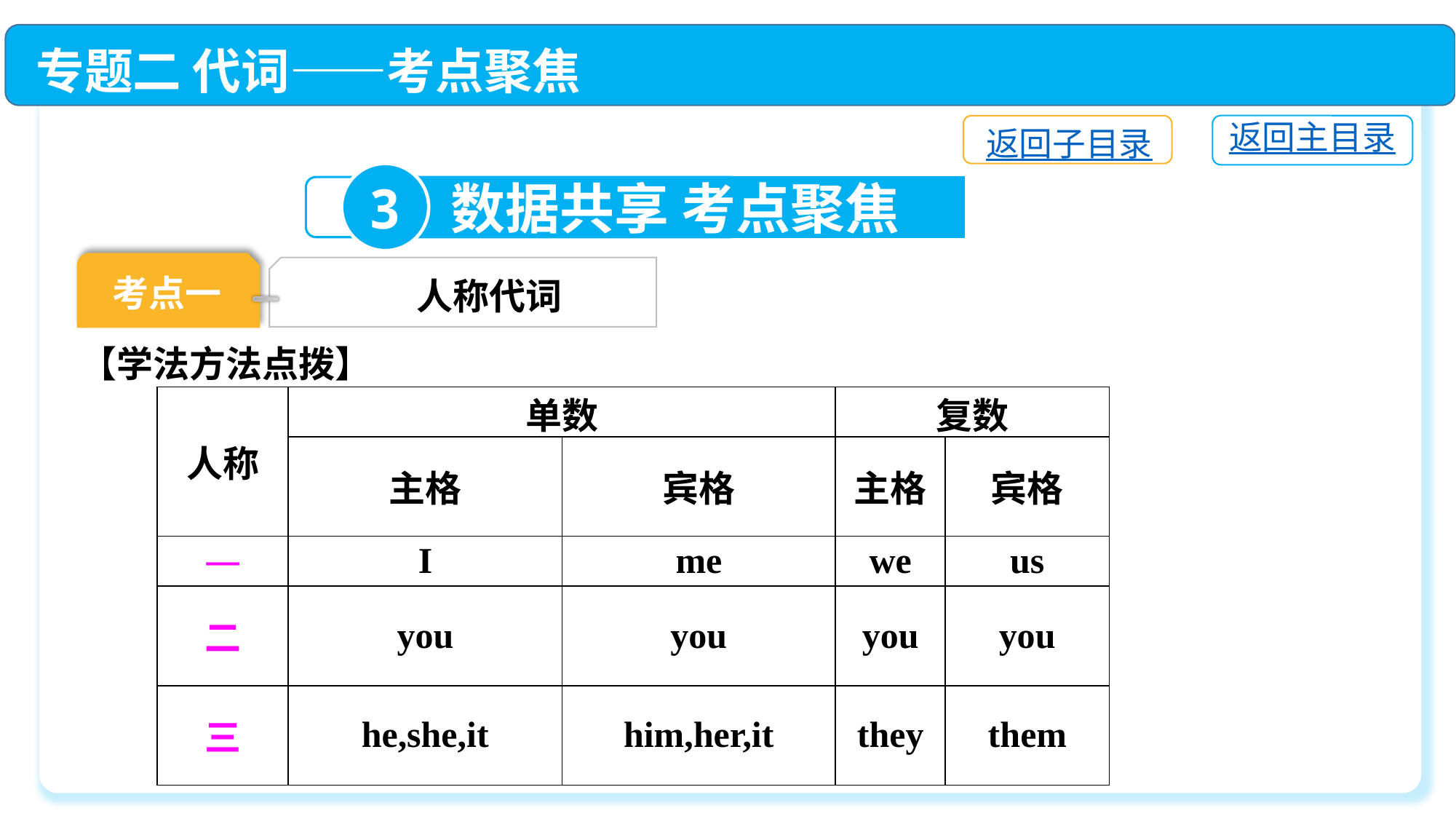

专题二 代词——考点聚焦

返回主目录

返回子目录
3

数据共享 考点聚焦
考点一
人称代词

【学法方法点拨】

| 人称 | 单数 |  | 复数 |  |
| --- | --- | --- | --- | --- |
|  | 主格 | 宾格 | 主格 | 宾格 |
| 一 | I | me | we | us |
| 二 | you | you | you | you |
| 三 | he,she,it | him,her,it | they | them |